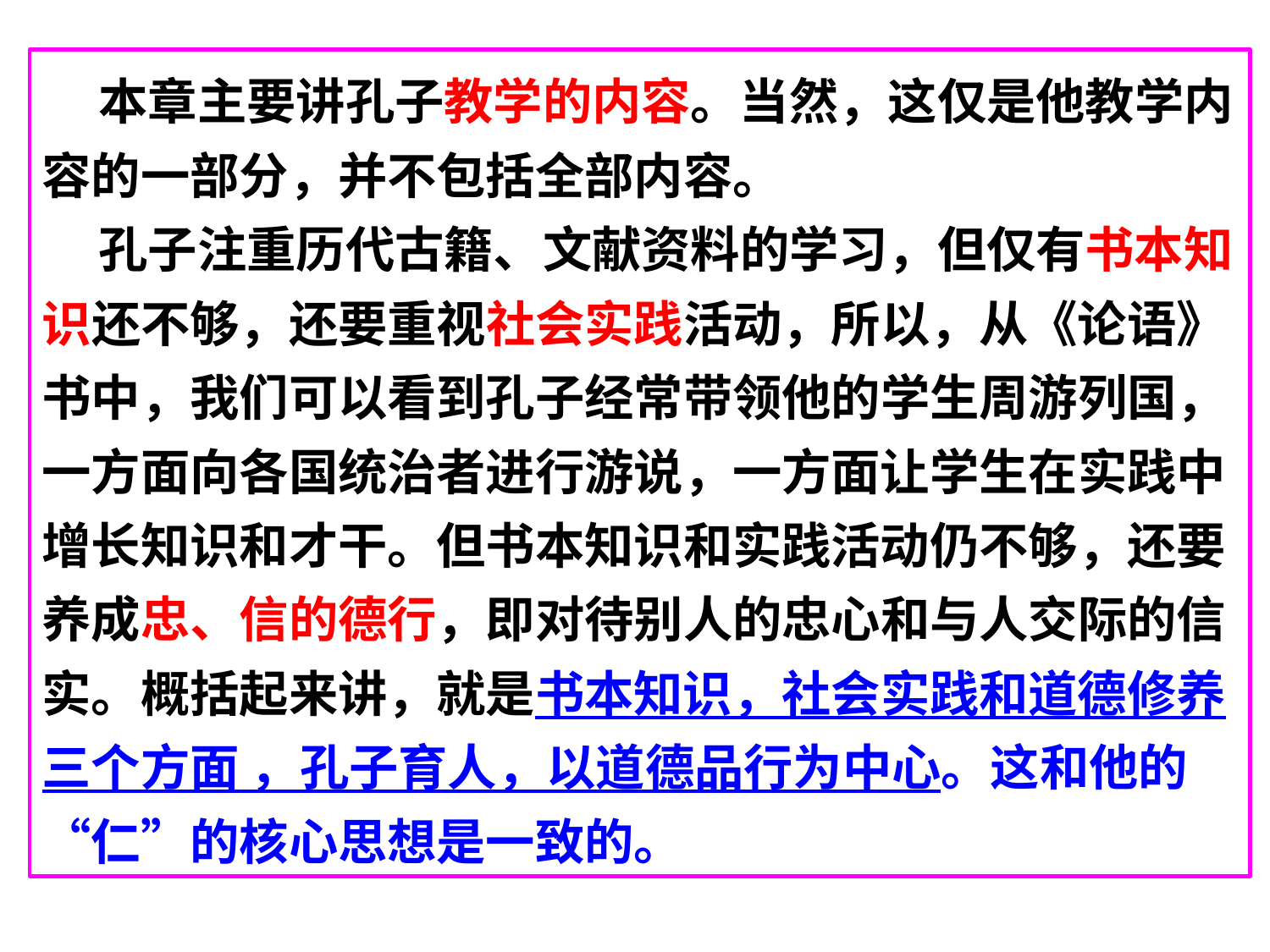

本章主要讲孔子教学的内容。当然，这仅是他教学内容的一部分，并不包括全部内容。
    孔子注重历代古籍、文献资料的学习，但仅有书本知识还不够，还要重视社会实践活动，所以，从《论语》书中，我们可以看到孔子经常带领他的学生周游列国，一方面向各国统治者进行游说，一方面让学生在实践中增长知识和才干。但书本知识和实践活动仍不够，还要养成忠、信的德行，即对待别人的忠心和与人交际的信实。概括起来讲，就是书本知识，社会实践和道德修养三个方面 ，孔子育人，以道德品行为中心。这和他的“仁”的核心思想是一致的。